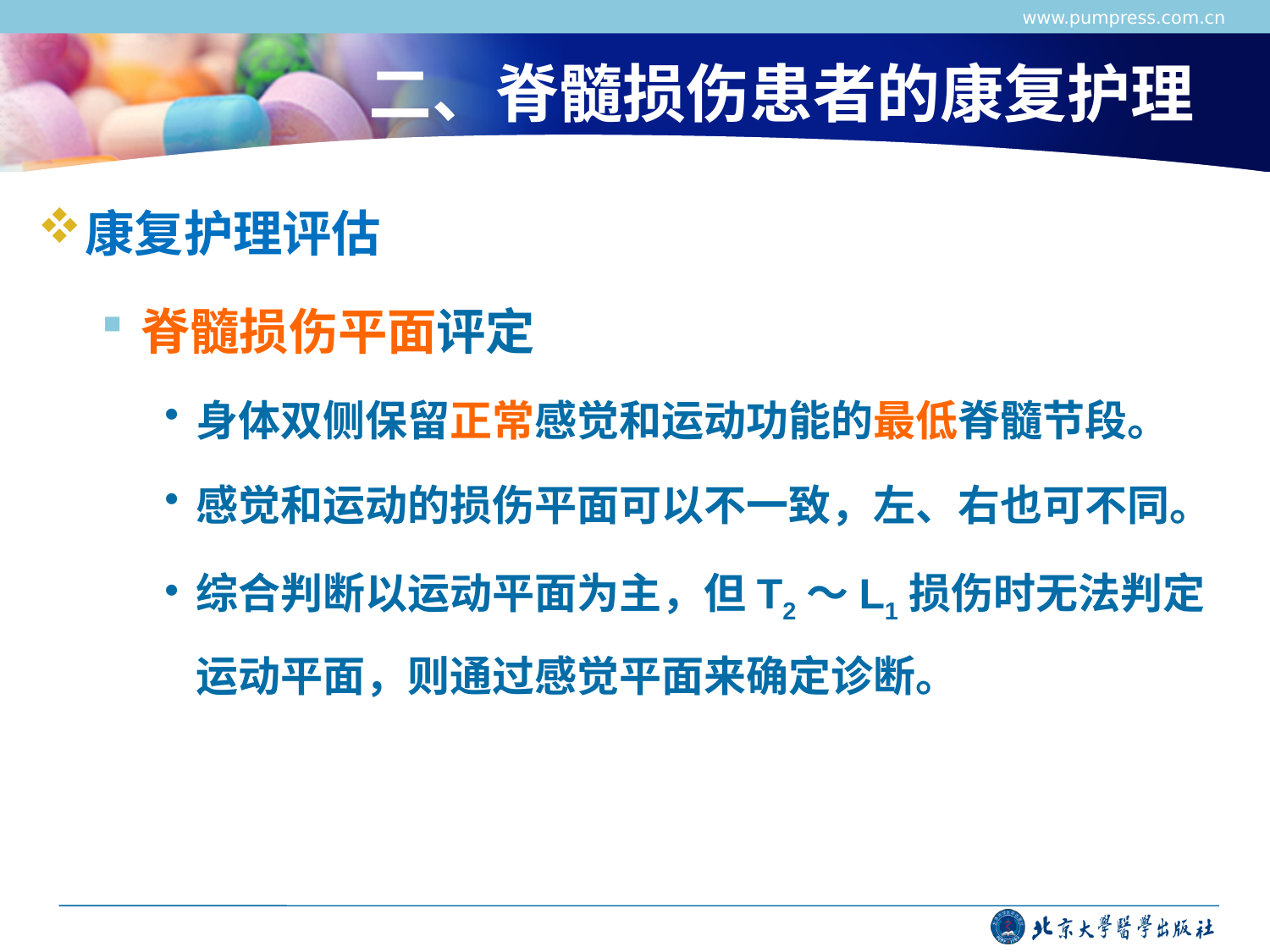

www.pumpress.com.cn
# 二、脊髓损伤患者的康复护理
康复护理评估
脊髓损伤平面评定
身体双侧保留正常感觉和运动功能的最低脊髓节段。
感觉和运动的损伤平面可以不一致，左、右也可不同。
综合判断以运动平面为主，但T2～L1损伤时无法判定运动平面，则通过感觉平面来确定诊断。